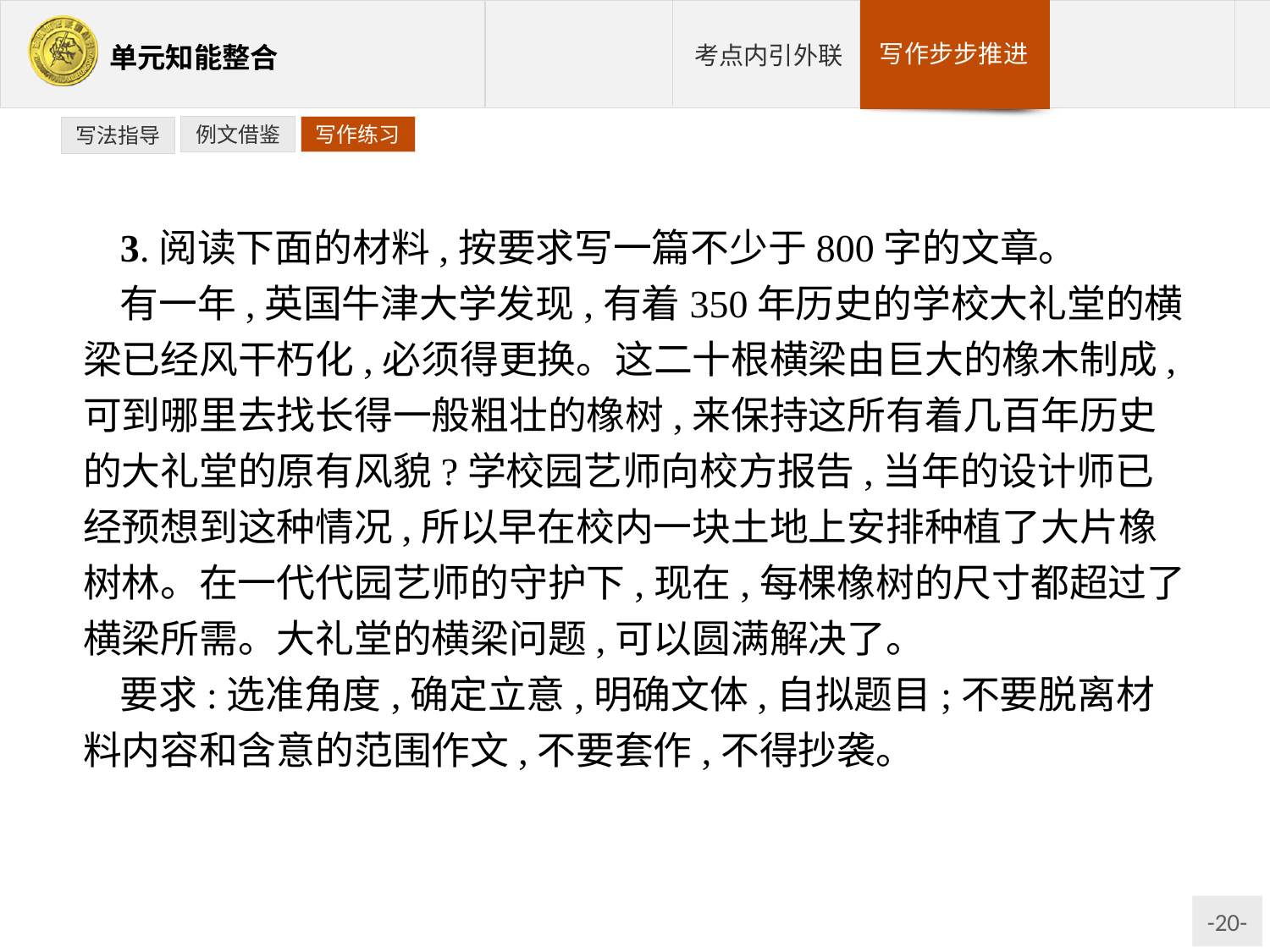

例文借鉴
写作练习
写法指导
3.阅读下面的材料,按要求写一篇不少于800字的文章。
有一年,英国牛津大学发现,有着350年历史的学校大礼堂的横梁已经风干朽化,必须得更换。这二十根横梁由巨大的橡木制成,可到哪里去找长得一般粗壮的橡树,来保持这所有着几百年历史的大礼堂的原有风貌?学校园艺师向校方报告,当年的设计师已经预想到这种情况,所以早在校内一块土地上安排种植了大片橡树林。在一代代园艺师的守护下,现在,每棵橡树的尺寸都超过了横梁所需。大礼堂的横梁问题,可以圆满解决了。
要求:选准角度,确定立意,明确文体,自拟题目;不要脱离材料内容和含意的范围作文,不要套作,不得抄袭。